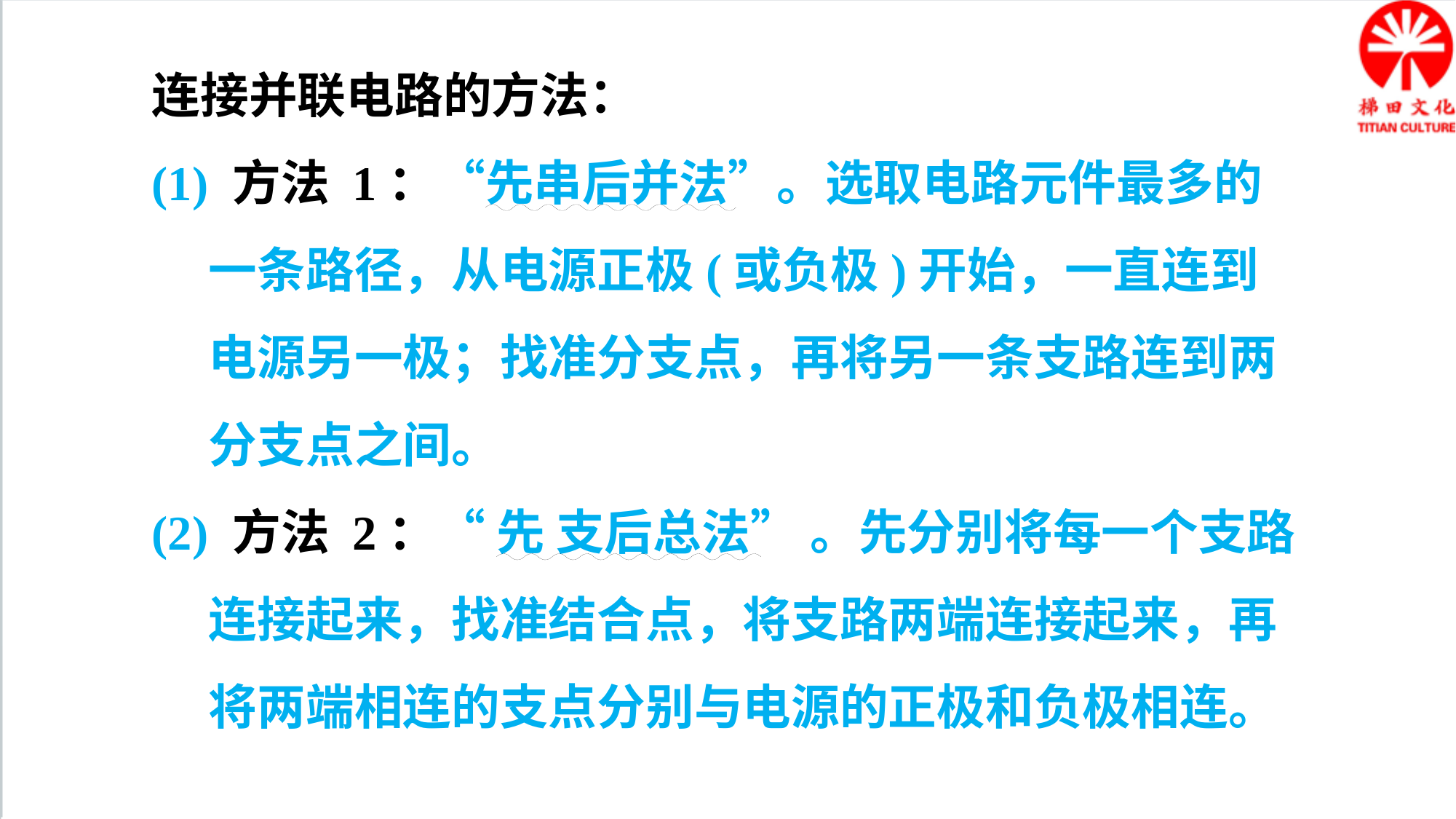

连接并联电路的方法：
(1) 方法 1：“先串后并法”。选取电路元件最多的一条路径，从电源正极(或负极)开始，一直连到电源另一极；找准分支点，再将另一条支路连到两分支点之间。
(2) 方法 2：“ 先 支后总法” 。先分别将每一个支路连接起来，找准结合点，将支路两端连接起来，再将两端相连的支点分别与电源的正极和负极相连。